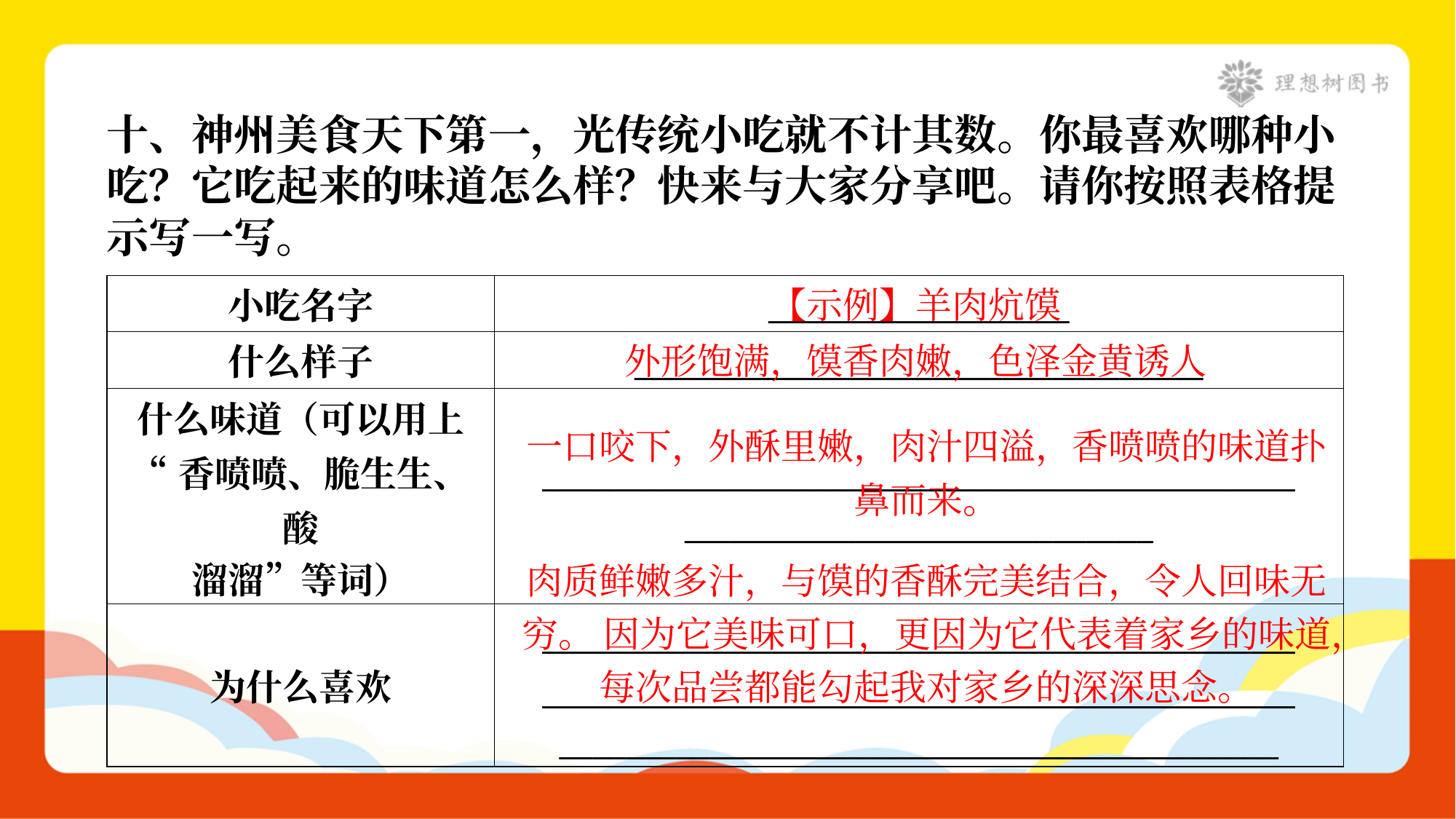

十、神州美食天下第一，光传统小吃就不计其数。你最喜欢哪种小
吃？它吃起来的味道怎么样？快来与大家分享吧。请你按照表格提
示写一写。
【示例】羊肉炕馍
| 小吃名字 | \_\_\_\_\_\_\_\_\_\_\_\_\_\_\_\_\_\_ |
| --- | --- |
| 什么样子 | \_\_\_\_\_\_\_\_\_\_\_\_\_\_\_\_\_\_\_\_\_\_\_\_\_\_\_\_\_\_\_\_\_\_ |
| 什么味道（可以用上 “香喷喷、脆生生、酸 溜溜”等词） | \_\_\_\_\_\_\_\_\_\_\_\_\_\_\_\_\_\_\_\_\_\_\_\_\_\_\_\_\_\_\_\_\_\_\_\_\_\_\_\_\_\_\_\_\_ \_\_\_\_\_\_\_\_\_\_\_\_\_\_\_\_\_\_\_\_\_\_\_\_\_\_\_\_ |
| 为什么喜欢 | \_\_\_\_\_\_\_\_\_\_\_\_\_\_\_\_\_\_\_\_\_\_\_\_\_\_\_\_\_\_\_\_\_\_\_\_\_\_\_\_\_\_\_\_\_ \_\_\_\_\_\_\_\_\_\_\_\_\_\_\_\_\_\_\_\_\_\_\_\_\_\_\_\_\_\_\_\_\_\_\_\_\_\_\_\_\_\_\_\_\_ \_\_\_\_\_\_\_\_\_\_\_\_\_\_\_\_\_\_\_\_\_\_\_\_\_\_\_\_\_\_\_\_\_\_\_\_\_\_\_\_\_\_\_ |
外形饱满，馍香肉嫩，色泽金黄诱人
一口咬下，外酥里嫩，肉汁四溢，香喷喷的味道扑鼻而来。
肉质鲜嫩多汁，与馍的香酥完美结合，令人回味无穷。 因为它美味可口，更因为它代表着家乡的味道，每次品尝都能勾起我对家乡的深深思念。